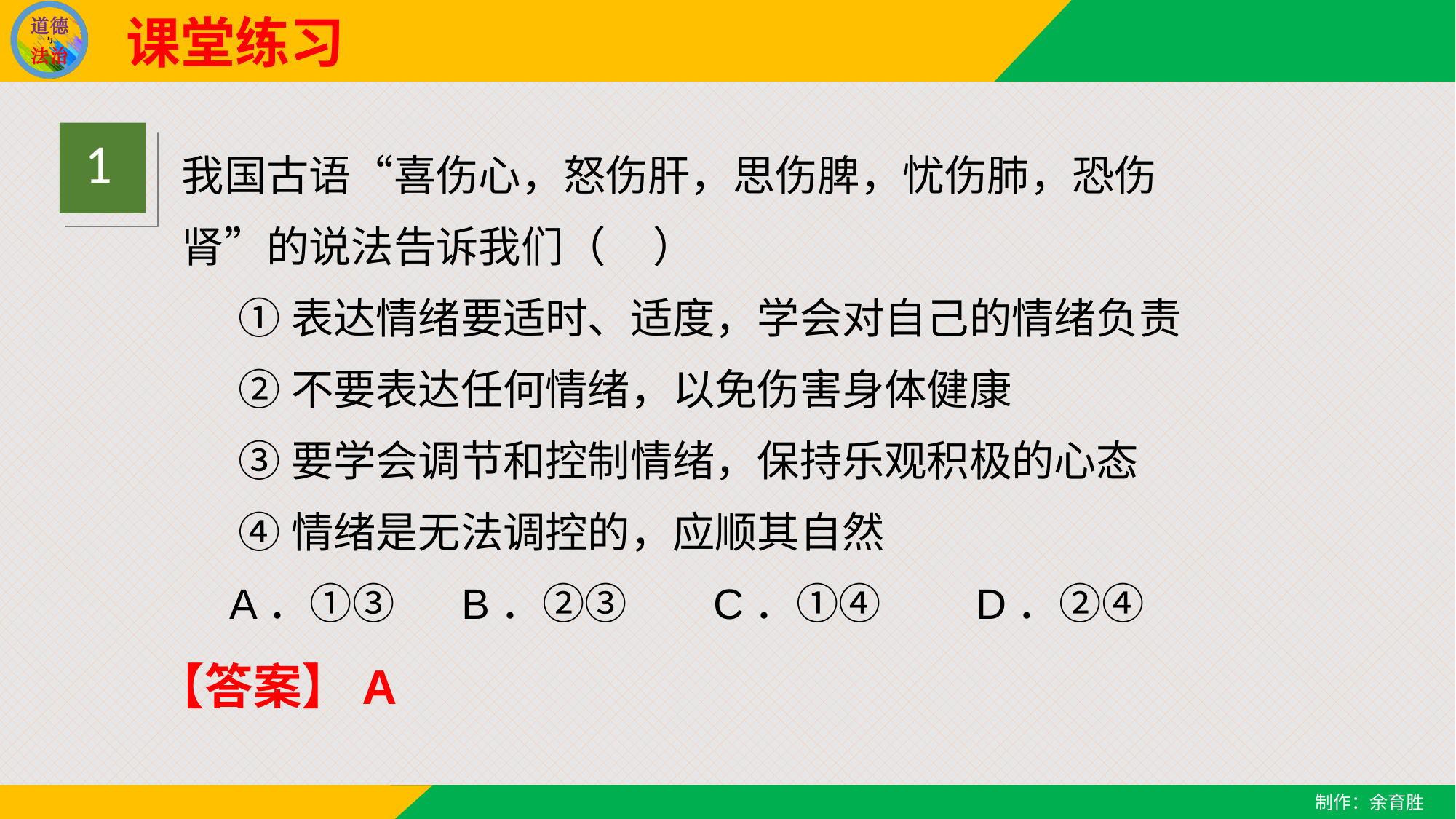

课堂练习

1

我国古语“喜伤心，怒伤肝，思伤脾，忧伤肺，恐伤肾”的说法告诉我们（     ）
      ①表达情绪要适时、适度，学会对自己的情绪负责
      ②不要表达任何情绪，以免伤害身体健康
      ③要学会调节和控制情绪，保持乐观积极的心态
      ④情绪是无法调控的，应顺其自然
    A．①③      B．②③        C．①④         D．②④
【答案】A